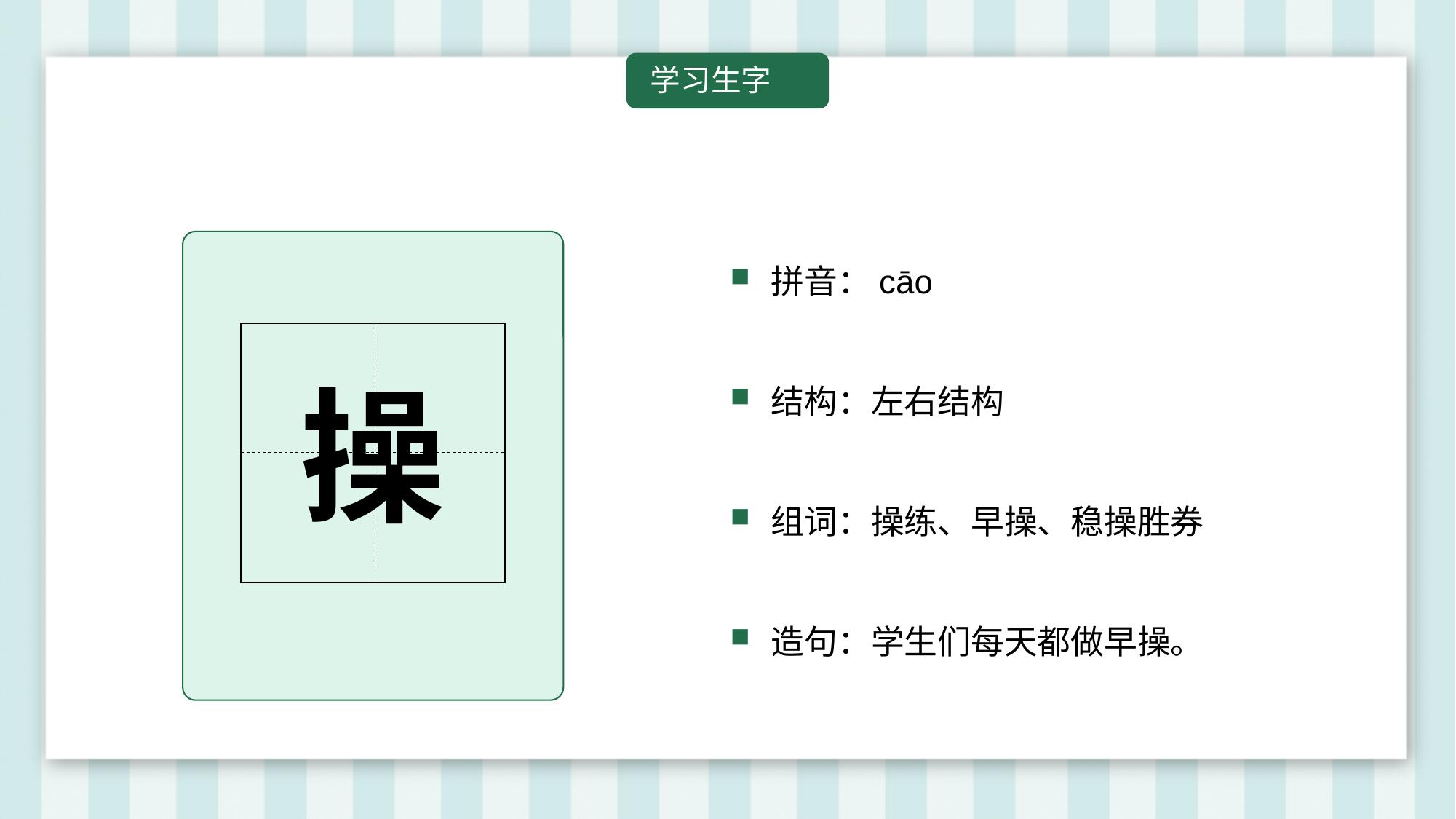

学习生字

操
拼音：cāo

结构：左右结构

组词：操练、早操、稳操胜券

造句：学生们每天都做早操。